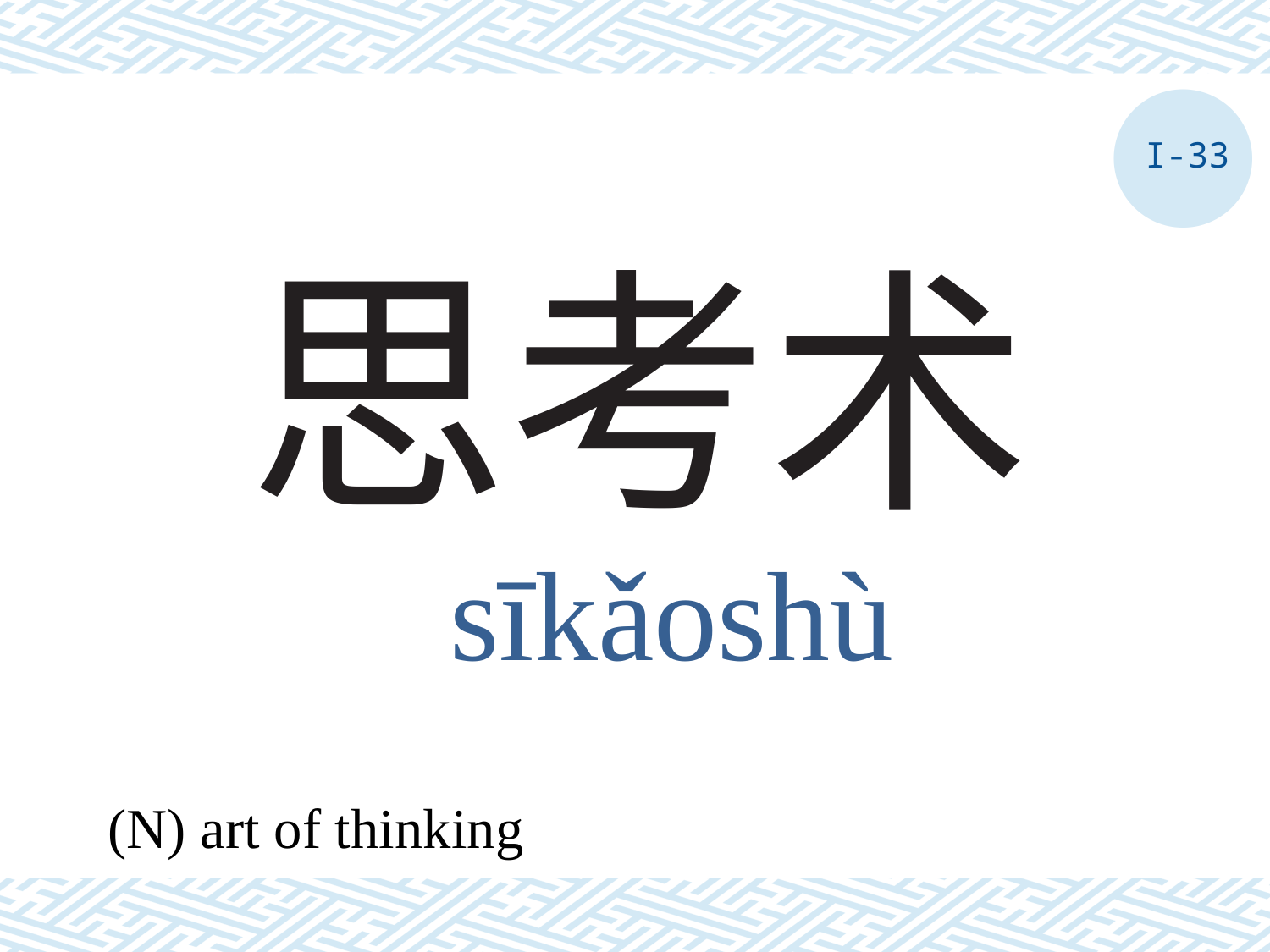

I-33

# 思考术
sīkǎoshù
(N) art of thinking